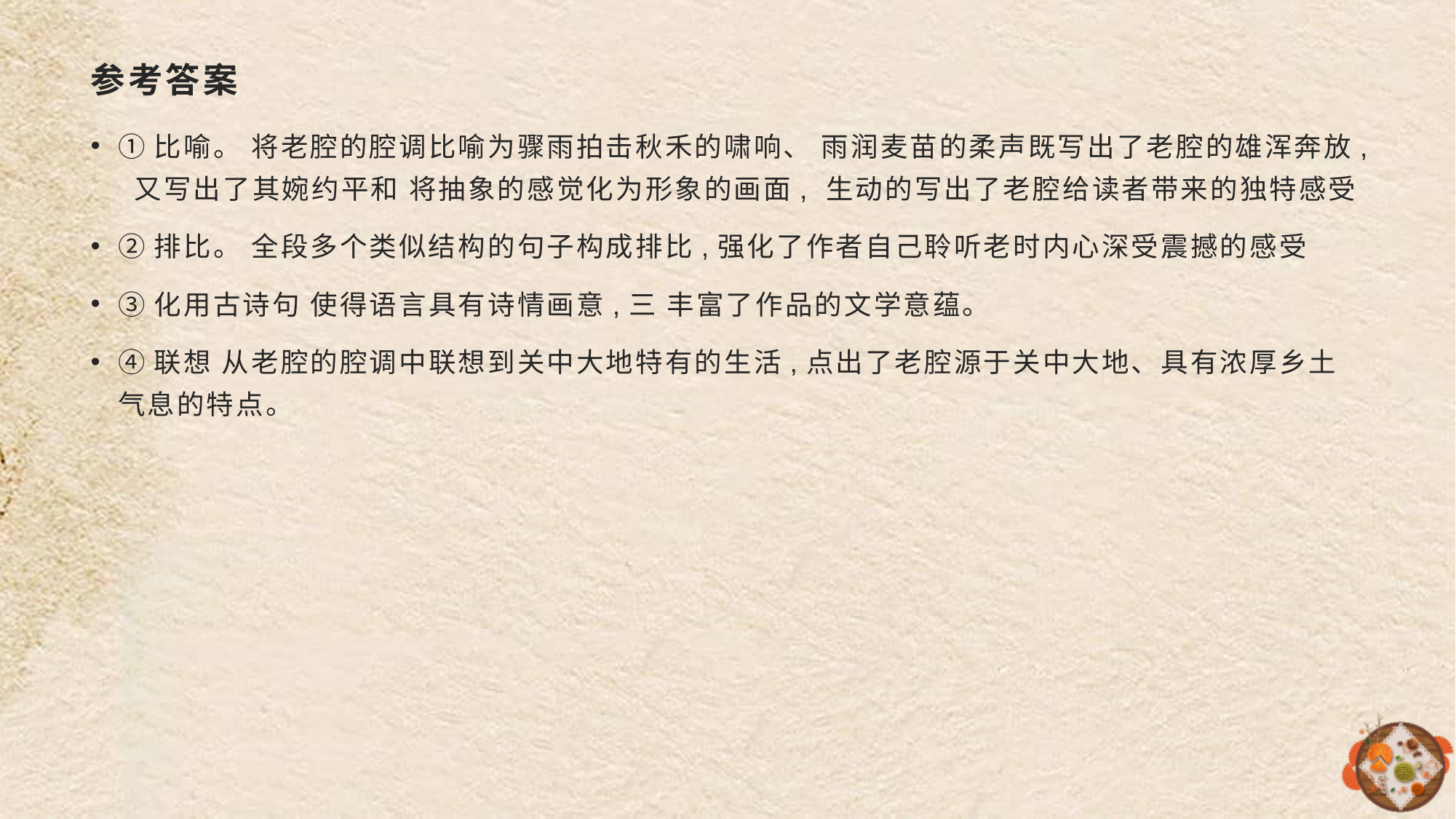

# 参考答案
①比喻。 将老腔的腔调比喻为骤雨拍击秋禾的啸响、 雨润麦苗的柔声既写出了老腔的雄浑奔放, 又写出了其婉约平和 将抽象的感觉化为形象的画面, 生动的写出了老腔给读者带来的独特感受
②排比。 全段多个类似结构的句子构成排比,强化了作者自己聆听老时内心深受震撼的感受
③化用古诗句 使得语言具有诗情画意,三 丰富了作品的文学意蕴。
④联想 从老腔的腔调中联想到关中大地特有的生活,点出了老腔源于关中大地、具有浓厚乡土气息的特点。